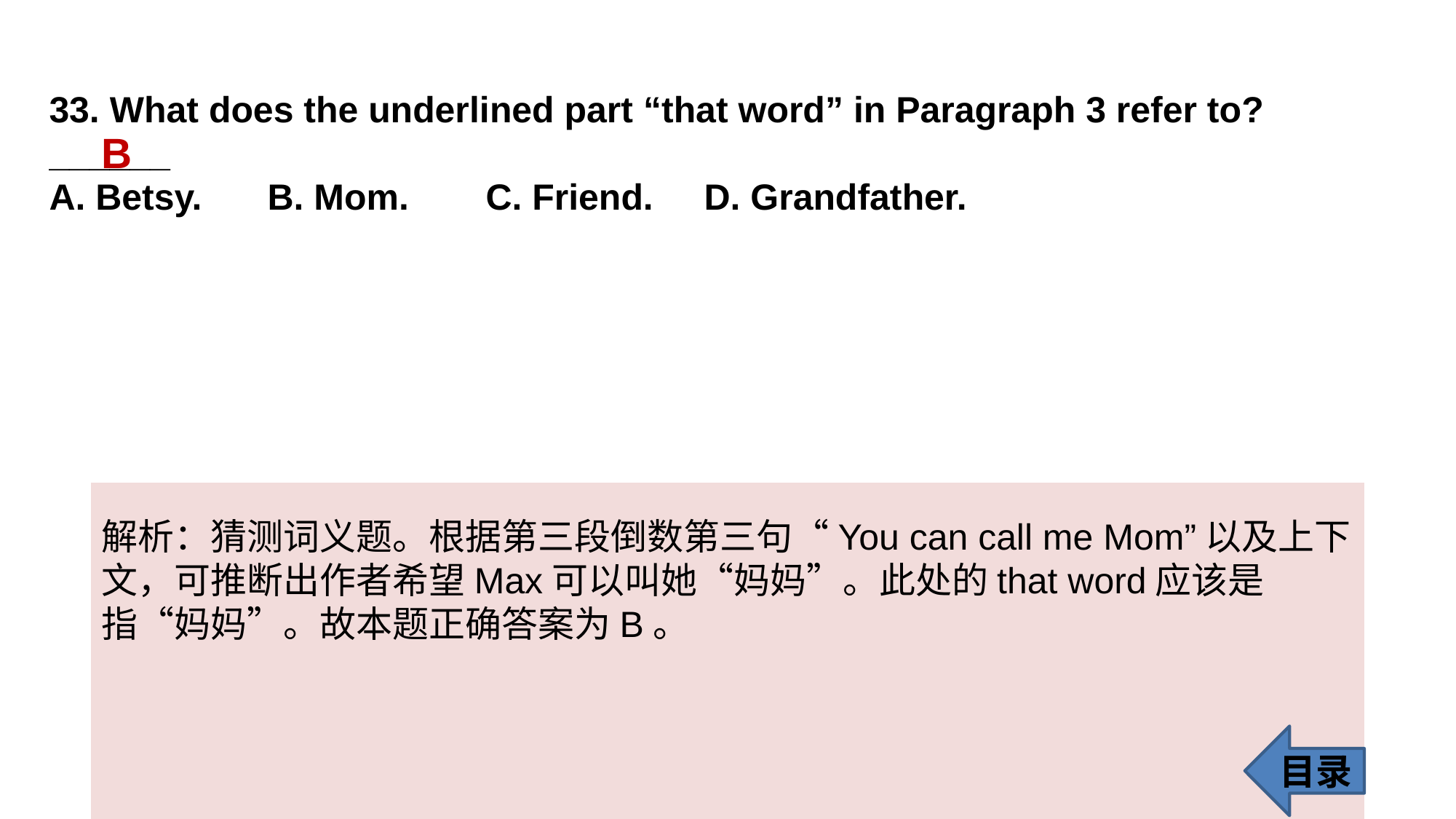

33. What does the underlined part “that word” in Paragraph 3 refer to? ______
A. Betsy. 	B. Mom. 	C. Friend. 	D. Grandfather.
B

解析：猜测词义题。根据第三段倒数第三句“You can call me Mom”以及上下文，可推断出作者希望Max可以叫她“妈妈”。此处的that word应该是
指“妈妈”。故本题正确答案为B。
目录
35